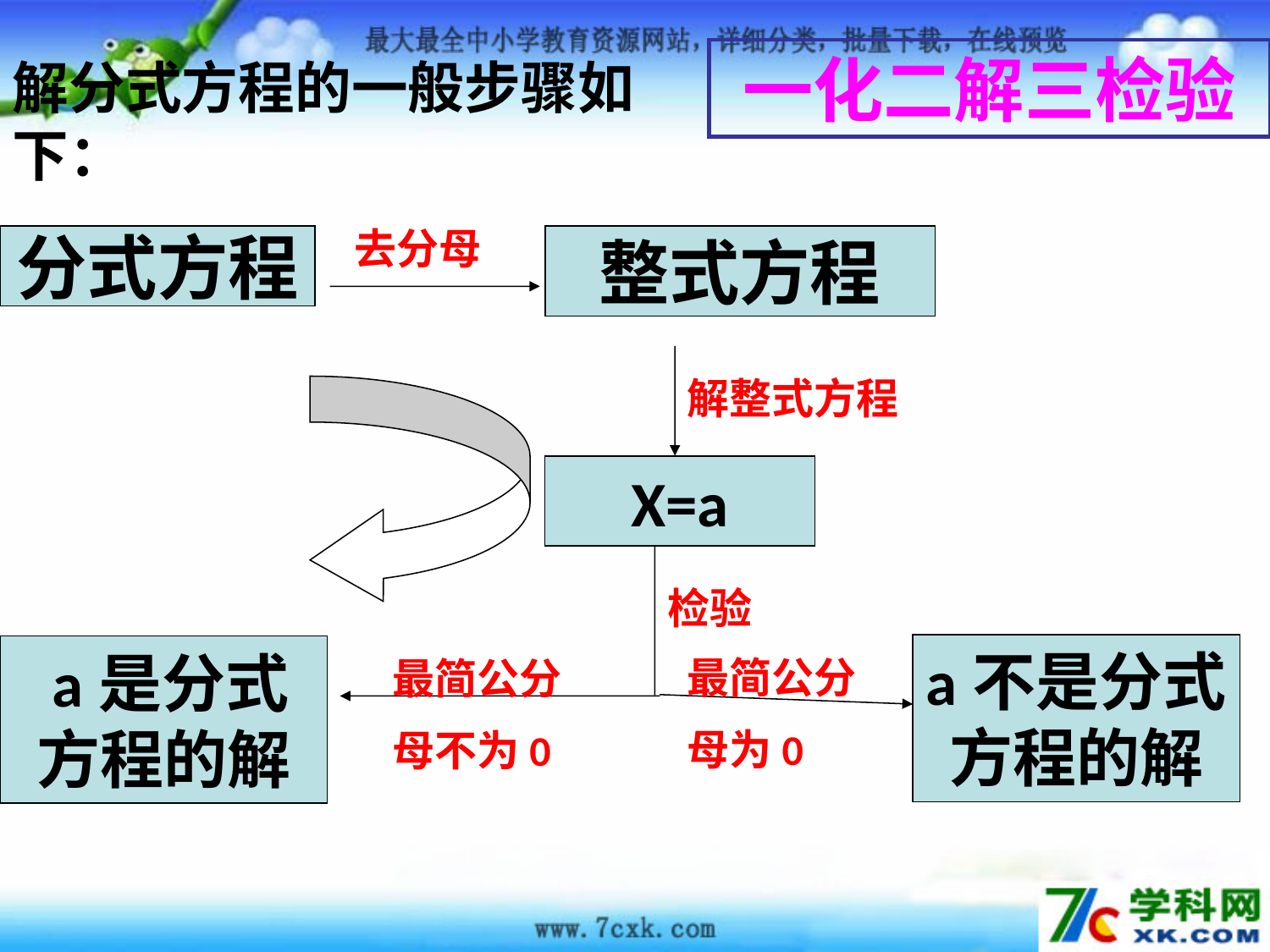

一化二解三检验
解分式方程的一般步骤如下：
                  去分母

分式方程
整式方程

解整式方程

X=a

检验
a不是分式
方程的解
 a是分式
方程的解
最简公分
母为0

最简公分
母不为0